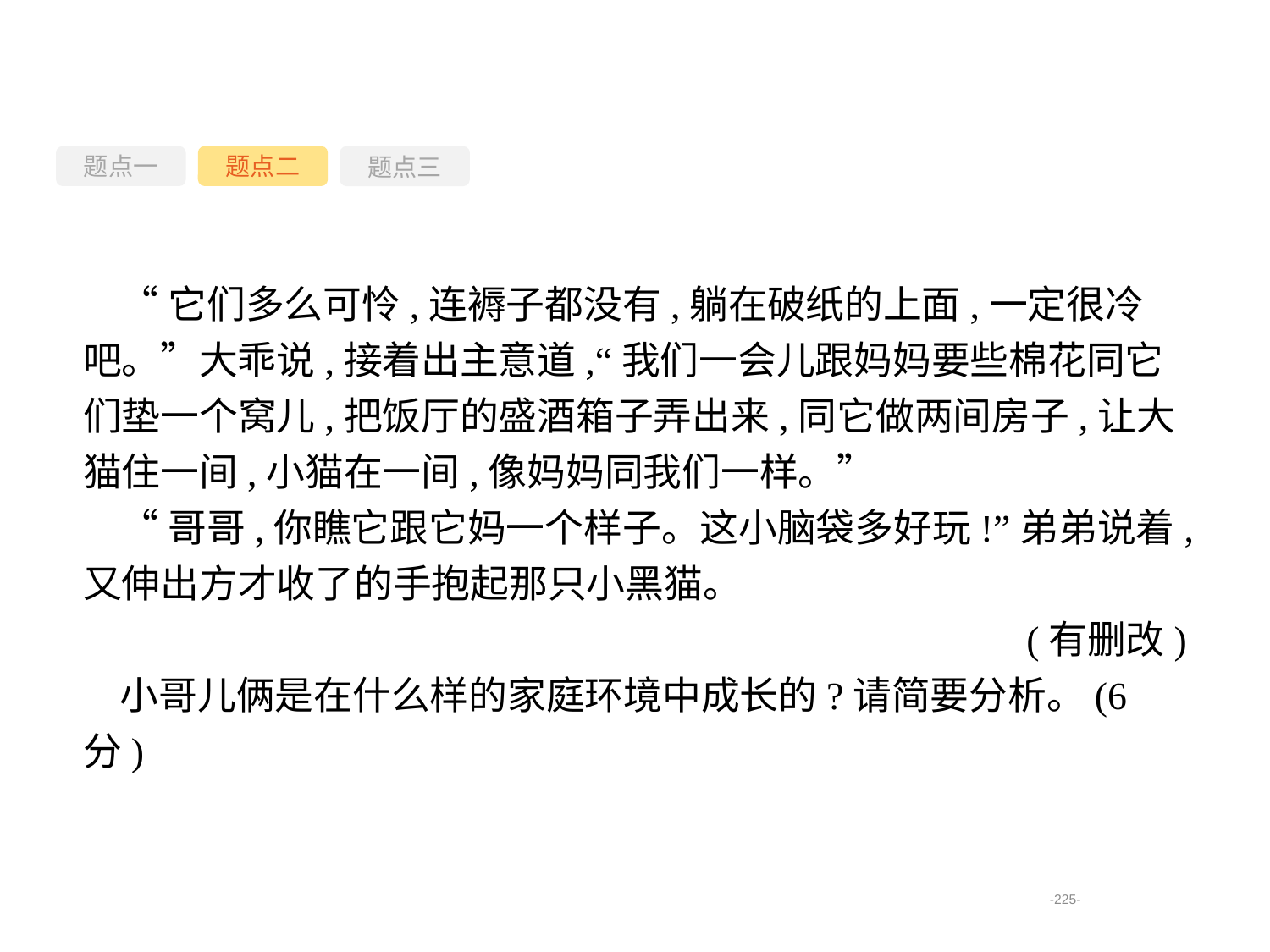

题点一
题点三
题点二
“它们多么可怜,连褥子都没有,躺在破纸的上面,一定很冷吧。”大乖说,接着出主意道,“我们一会儿跟妈妈要些棉花同它们垫一个窝儿,把饭厅的盛酒箱子弄出来,同它做两间房子,让大猫住一间,小猫在一间,像妈妈同我们一样。”
“哥哥,你瞧它跟它妈一个样子。这小脑袋多好玩!”弟弟说着,又伸出方才收了的手抱起那只小黑猫。
(有删改)
小哥儿俩是在什么样的家庭环境中成长的?请简要分析。(6分)
-225-